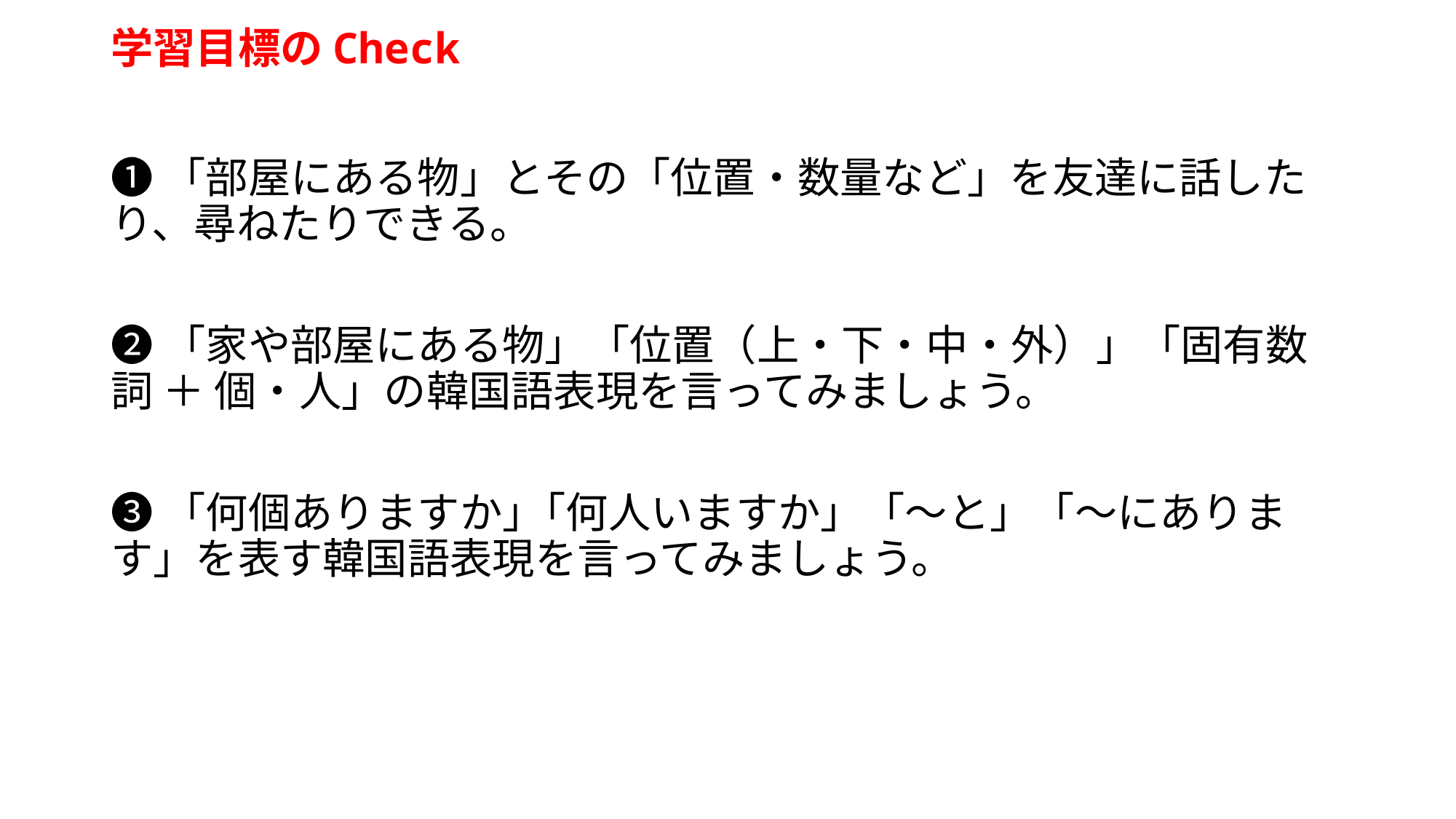

# 学習目標のCheck

❶「部屋にある物」とその「位置・数量など」を友達に話したり、尋ねたりできる。

❷「家や部屋にある物」「位置（上・下・中・外）」「固有数詞 ＋ 個・人」の韓国語表現を言ってみましょう。

❸「何個ありますか｣「何人いますか」「～と」「～にあります」を表す韓国語表現を言ってみましょう。